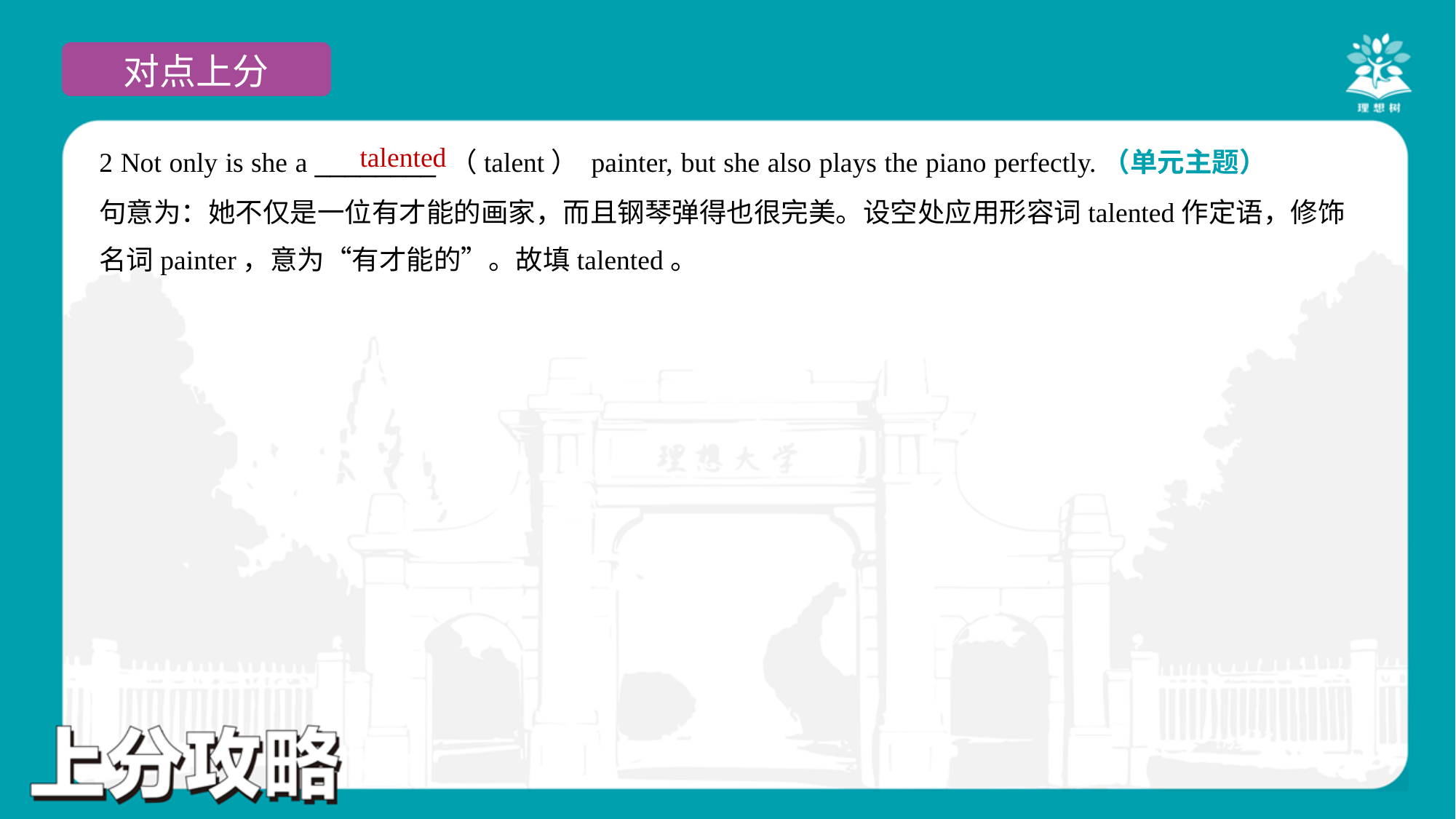

talented
2 Not only is she a ________ （talent） painter, but she also plays the piano perfectly.（单元主题）
句意为：她不仅是一位有才能的画家，而且钢琴弹得也很完美。设空处应用形容词talented作定语，修饰
名词painter，意为“有才能的”。故填talented。